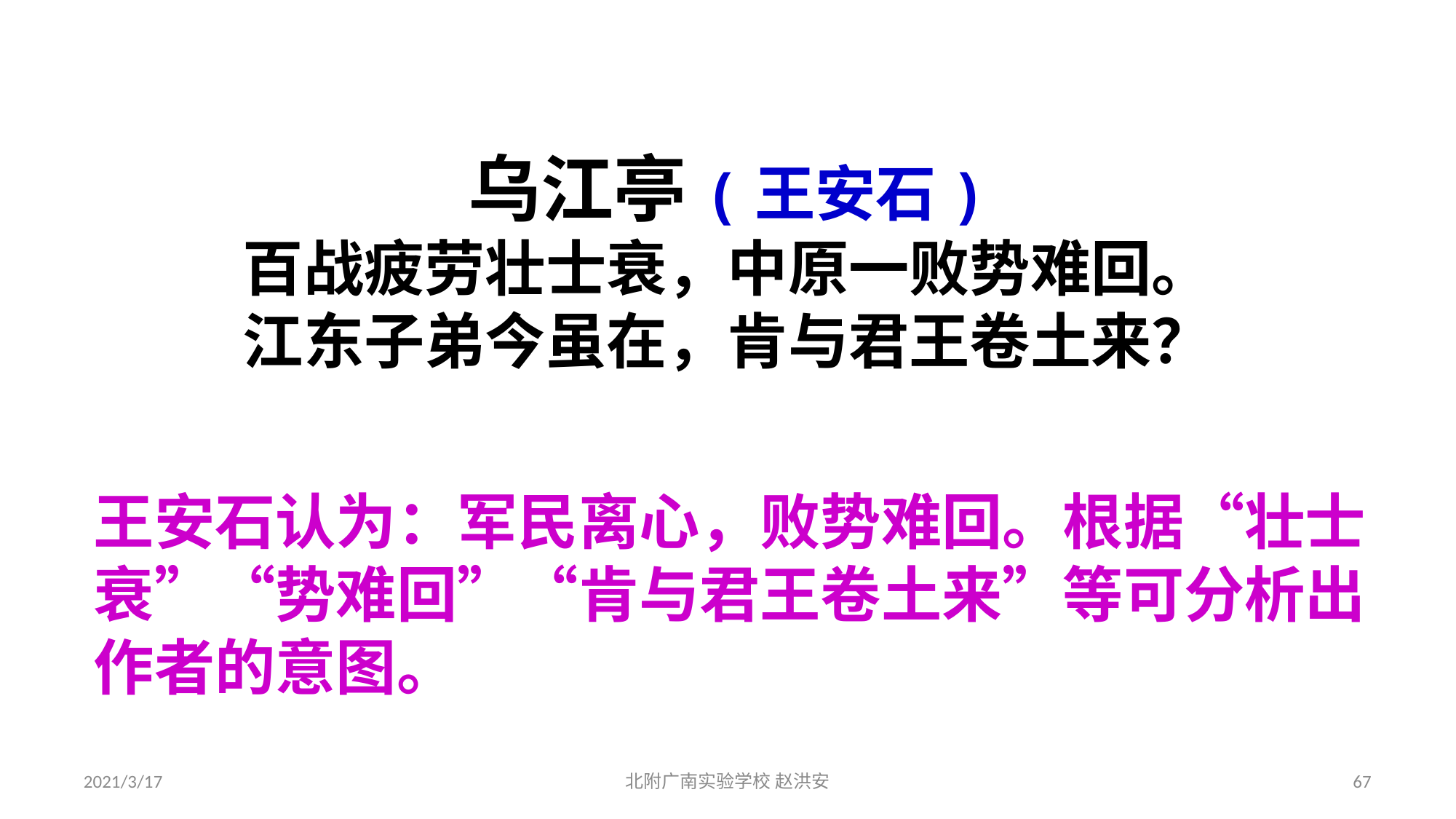

乌江亭(王安石)
百战疲劳壮士衰，中原一败势难回。
江东子弟今虽在，肯与君王卷土来？
王安石认为：军民离心，败势难回。根据“壮士衰”“势难回”“肯与君王卷土来”等可分析出作者的意图。
2021/3/17
北附广南实验学校 赵洪安
67